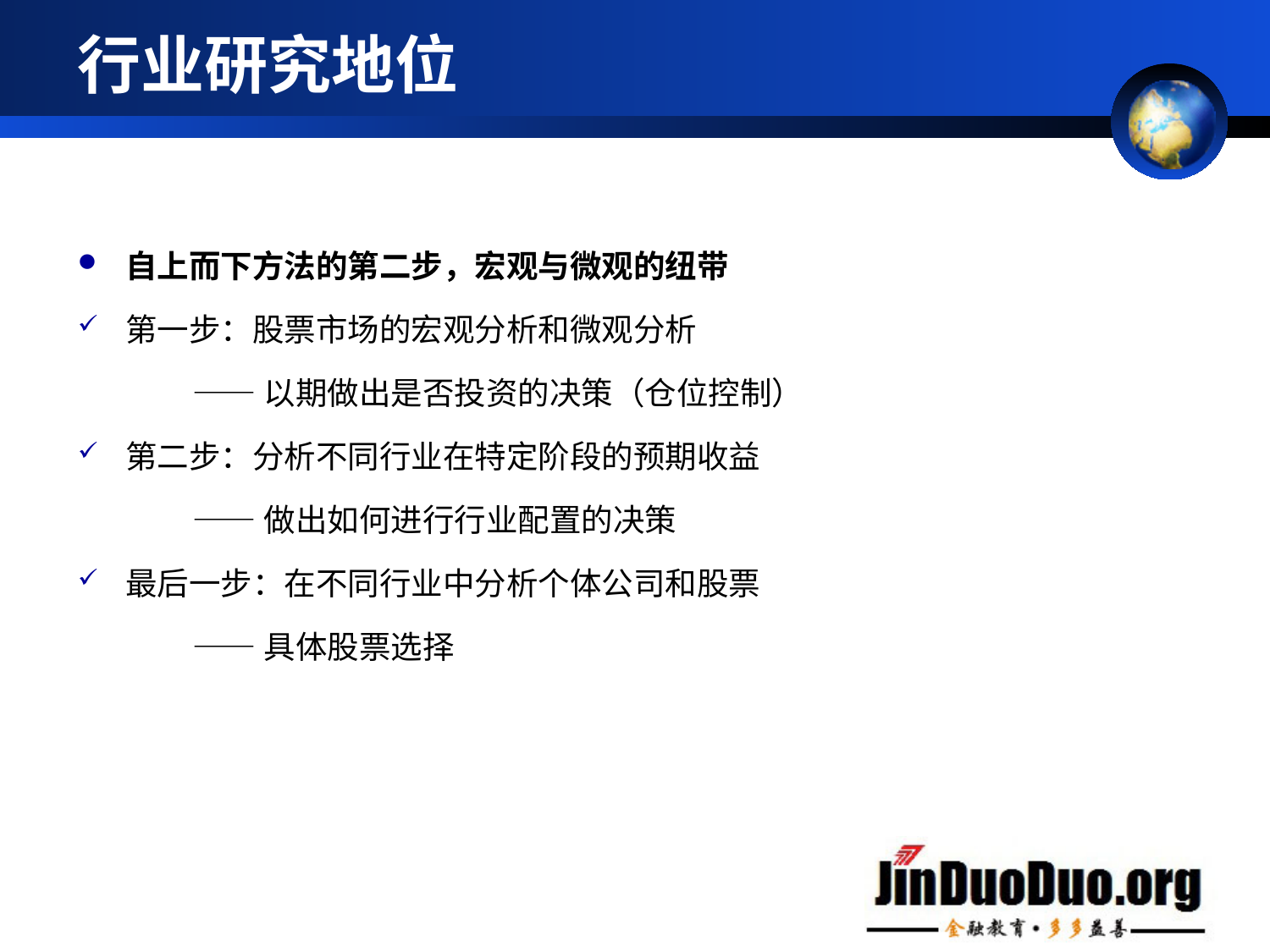

# 行业研究地位

自上而下方法的第二步，宏观与微观的纽带
第一步：股票市场的宏观分析和微观分析
                ——以期做出是否投资的决策（仓位控制）
第二步：分析不同行业在特定阶段的预期收益
                ——做出如何进行行业配置的决策
最后一步：在不同行业中分析个体公司和股票
                ——具体股票选择